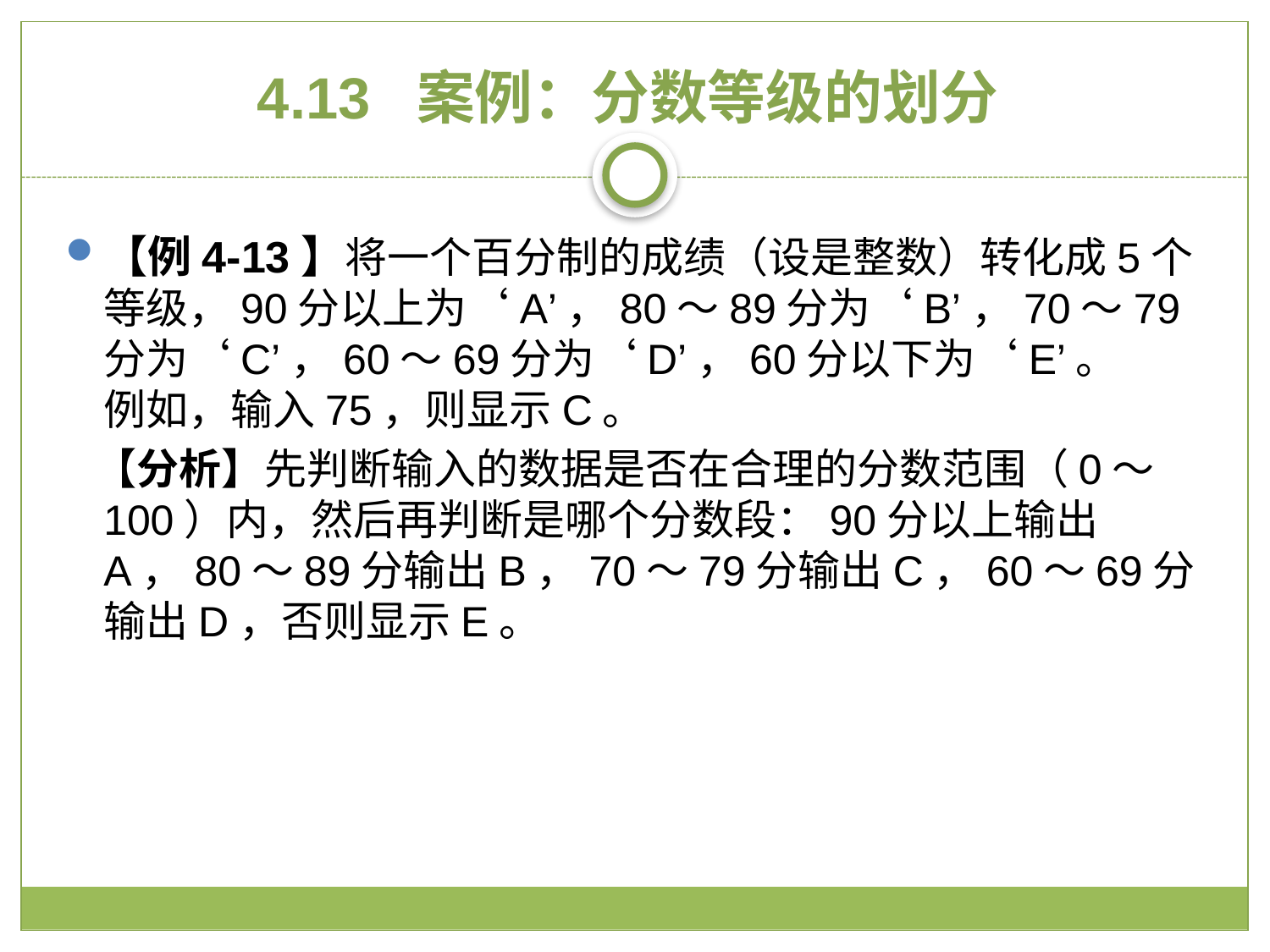

# 4.13  案例：分数等级的划分
【例4-13】将一个百分制的成绩（设是整数）转化成5个等级，90分以上为‘A’，80～89分为‘B’，70～79分为‘C’，60～69分为‘D’，60分以下为‘E’。
例如，输入75，则显示C。
  【分析】先判断输入的数据是否在合理的分数范围（0～100）内，然后再判断是哪个分数段：90分以上输出A，80～89分输出B，70～79分输出C，60～69分输出D，否则显示E。